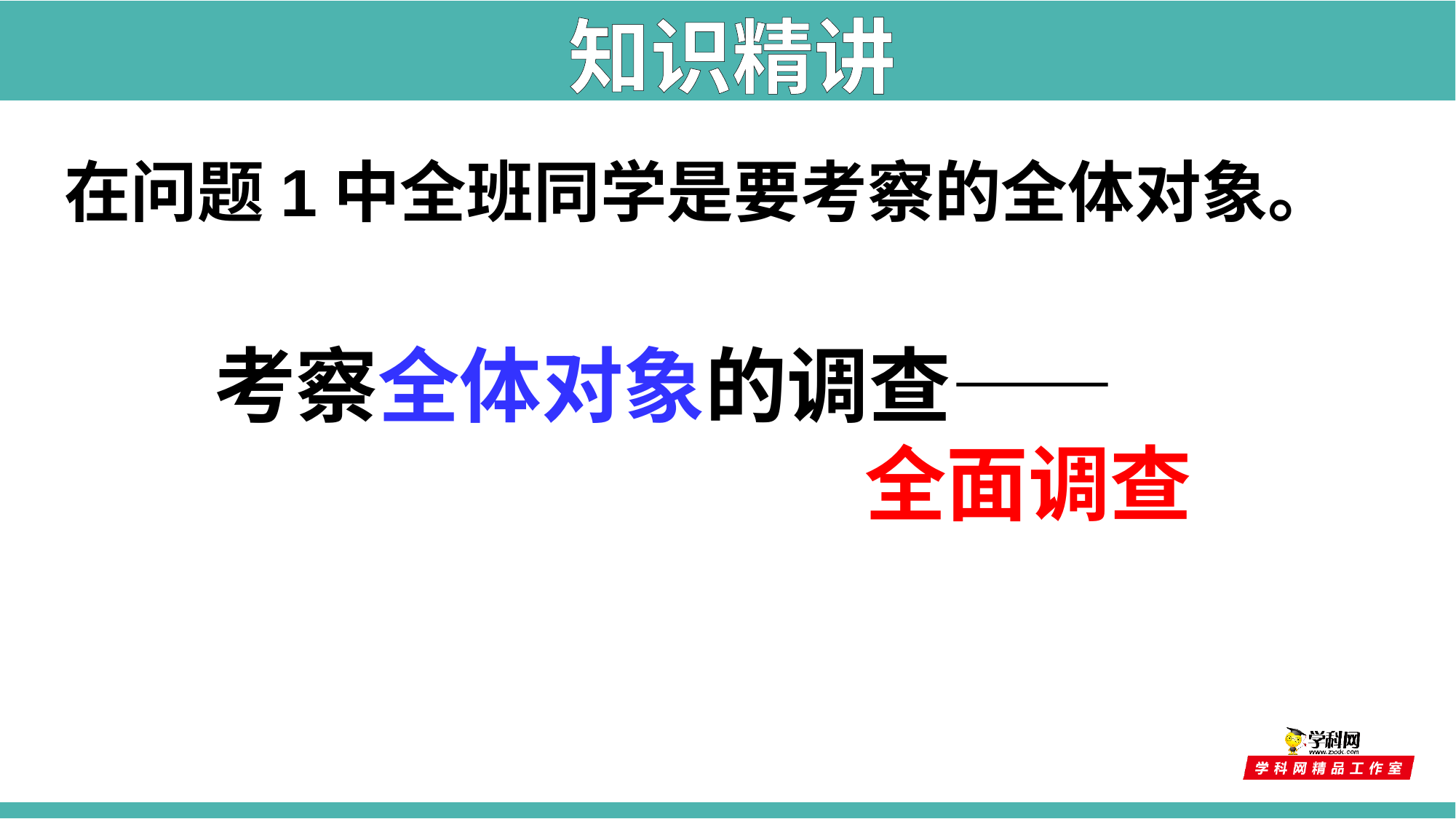

知识精讲
在问题1中全班同学是要考察的全体对象。
考察全体对象的调查——
                                  全面调查